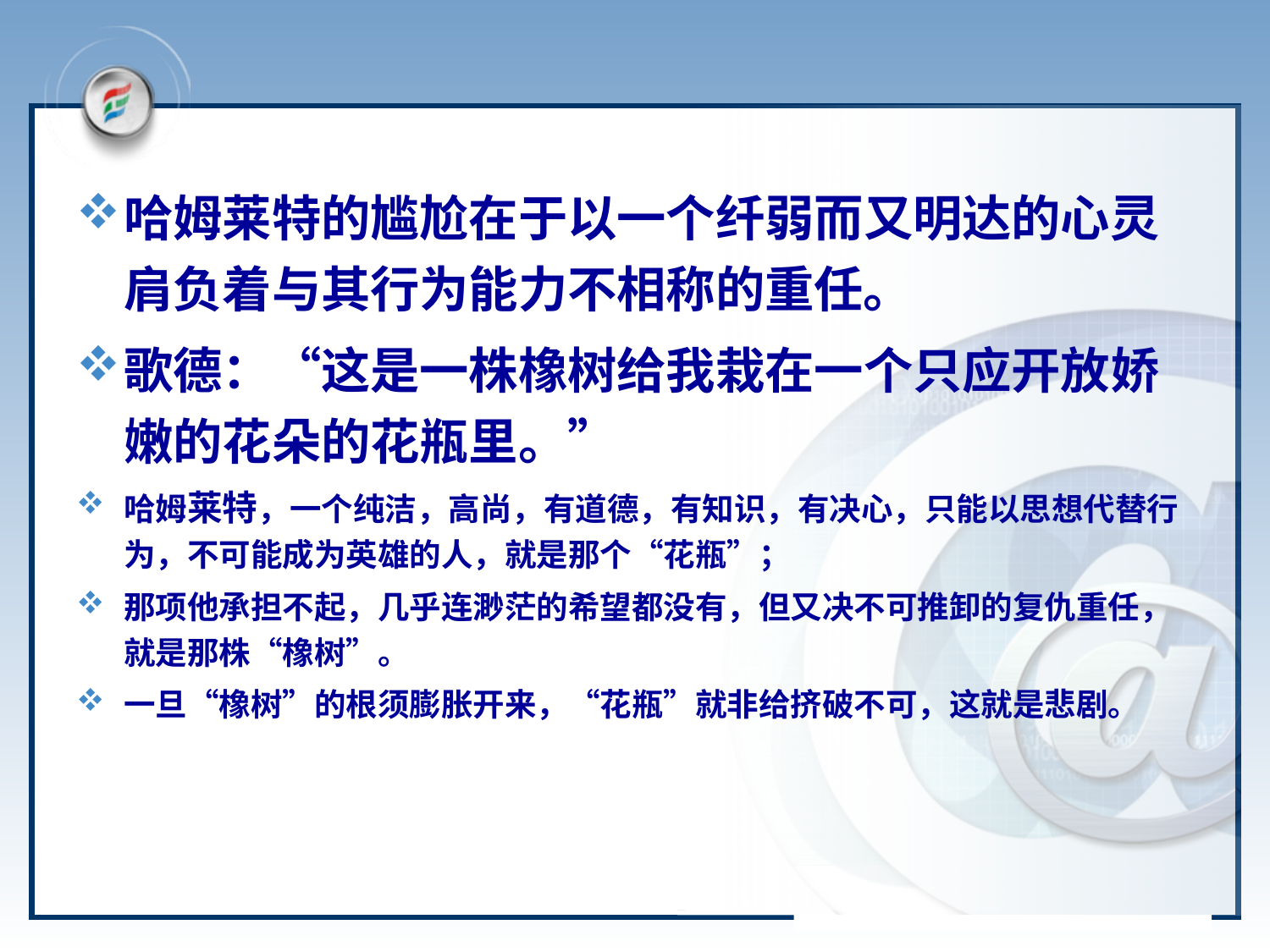

哈姆莱特的尴尬在于以一个纤弱而又明达的心灵肩负着与其行为能力不相称的重任。
歌德：“这是一株橡树给我栽在一个只应开放娇嫩的花朵的花瓶里。”
哈姆莱特，一个纯洁，高尚，有道德，有知识，有决心，只能以思想代替行为，不可能成为英雄的人，就是那个“花瓶”；
那项他承担不起，几乎连渺茫的希望都没有，但又决不可推卸的复仇重任，就是那株“橡树”。
一旦“橡树”的根须膨胀开来，“花瓶”就非给挤破不可，这就是悲剧。